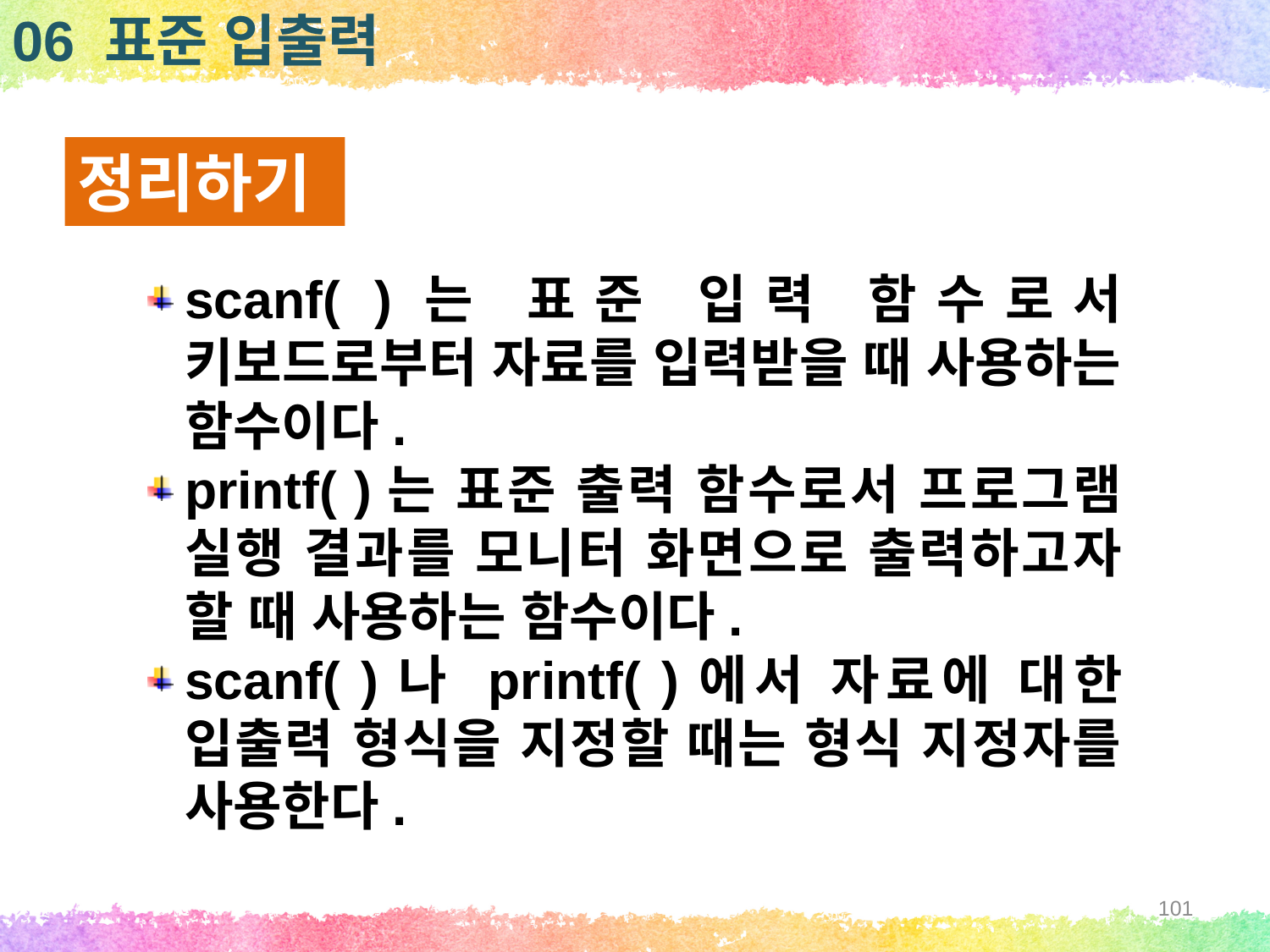

06 표준 입출력
정리하기
scanf( )는 표준 입력 함수로서 키보드로부터 자료를 입력받을 때 사용하는 함수이다.
printf( )는 표준 출력 함수로서 프로그램 실행 결과를 모니터 화면으로 출력하고자 할 때 사용하는 함수이다.
scanf( )나 printf( )에서 자료에 대한 입출력 형식을 지정할 때는 형식 지정자를 사용한다.
101